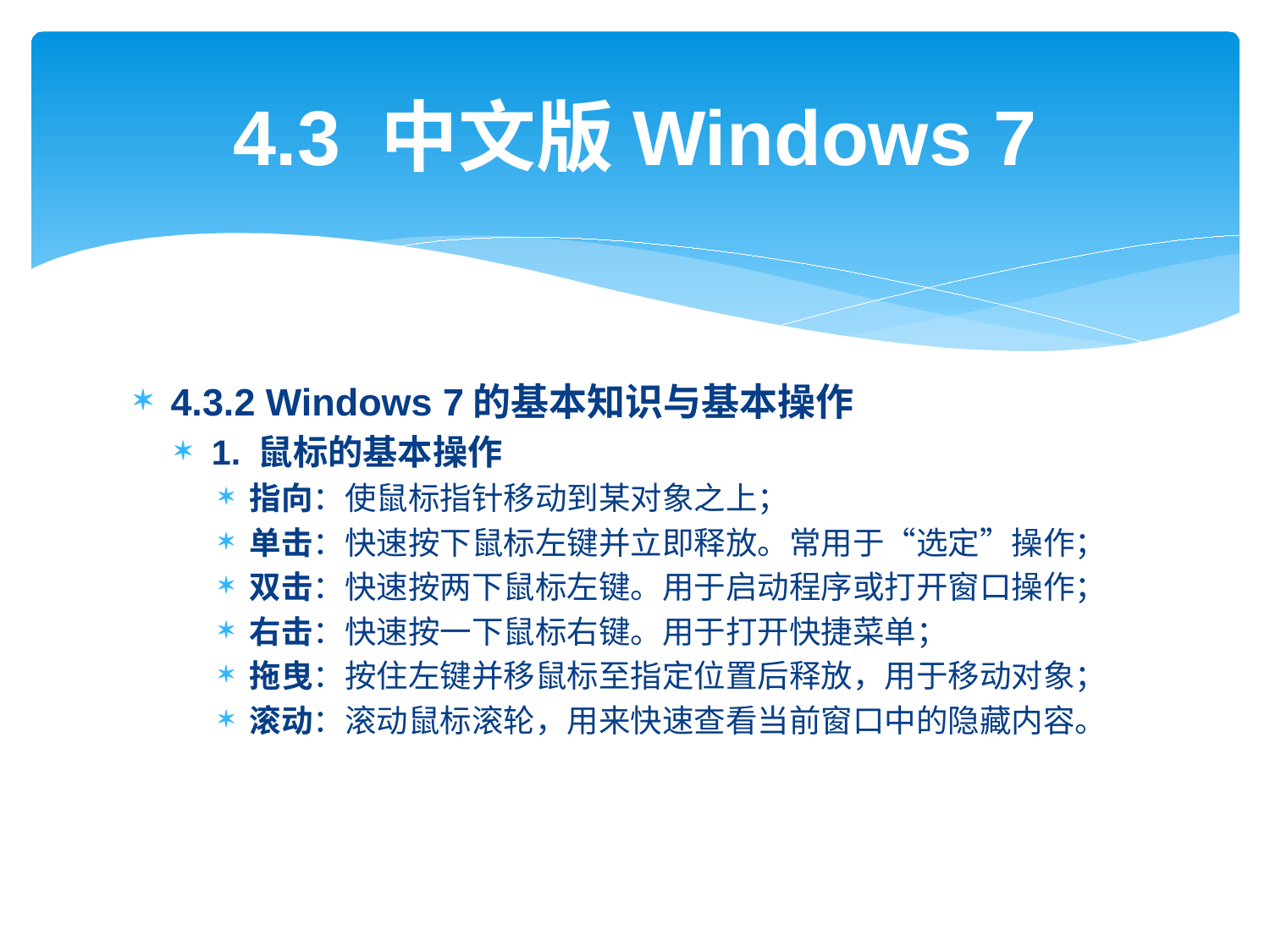

# 4.3 中文版Windows 7
4.3.2 Windows 7的基本知识与基本操作
1. 鼠标的基本操作
指向：使鼠标指针移动到某对象之上；
单击：快速按下鼠标左键并立即释放。常用于“选定”操作；
双击：快速按两下鼠标左键。用于启动程序或打开窗口操作；
右击：快速按一下鼠标右键。用于打开快捷菜单；
拖曳：按住左键并移鼠标至指定位置后释放，用于移动对象；
滚动：滚动鼠标滚轮，用来快速查看当前窗口中的隐藏内容。